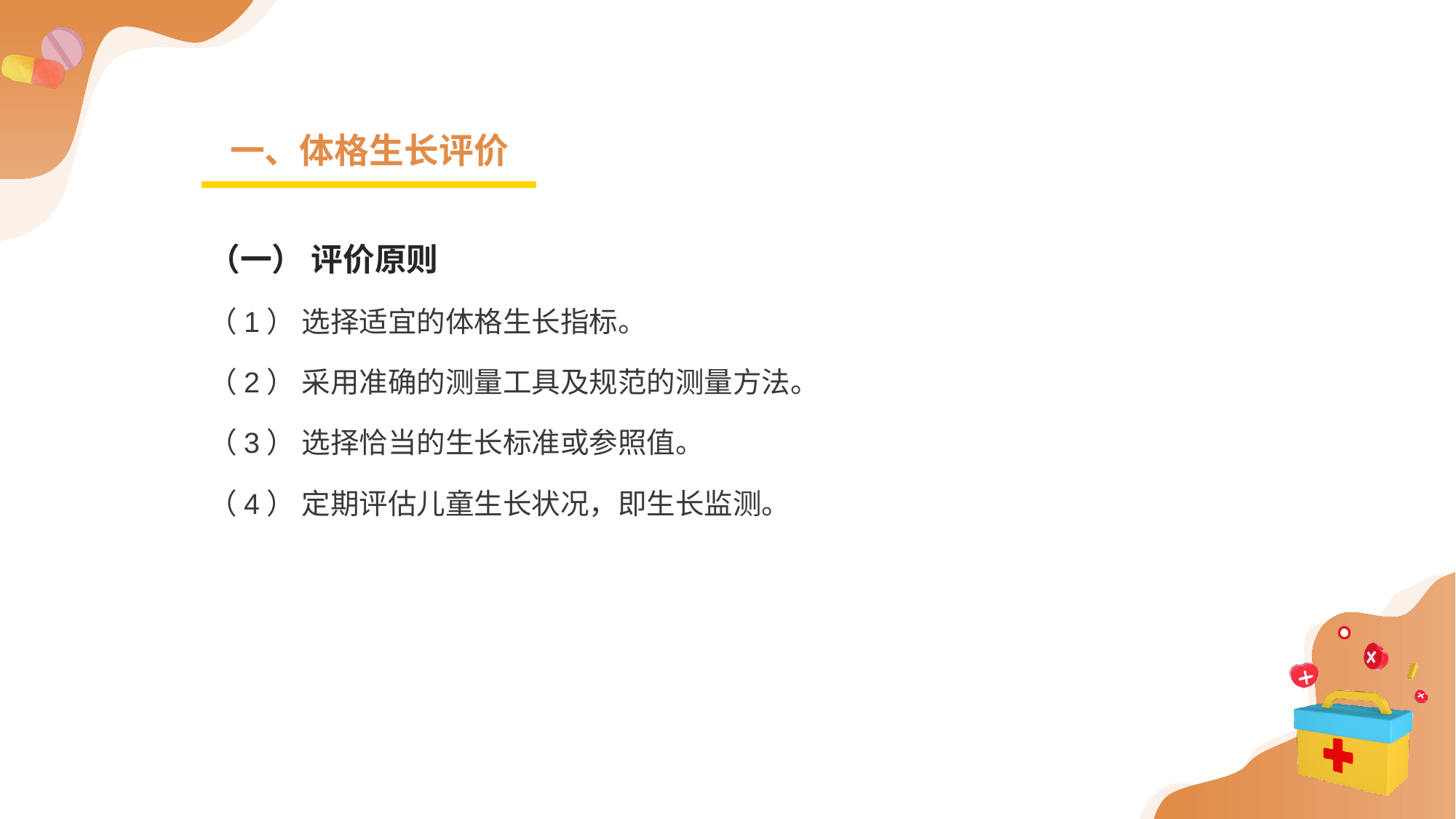

一、体格生长评价
（一） 评价原则
（1） 选择适宜的体格生长指标。
（2） 采用准确的测量工具及规范的测量方法。
（3） 选择恰当的生长标准或参照值。
（4） 定期评估儿童生长状况，即生长监测。